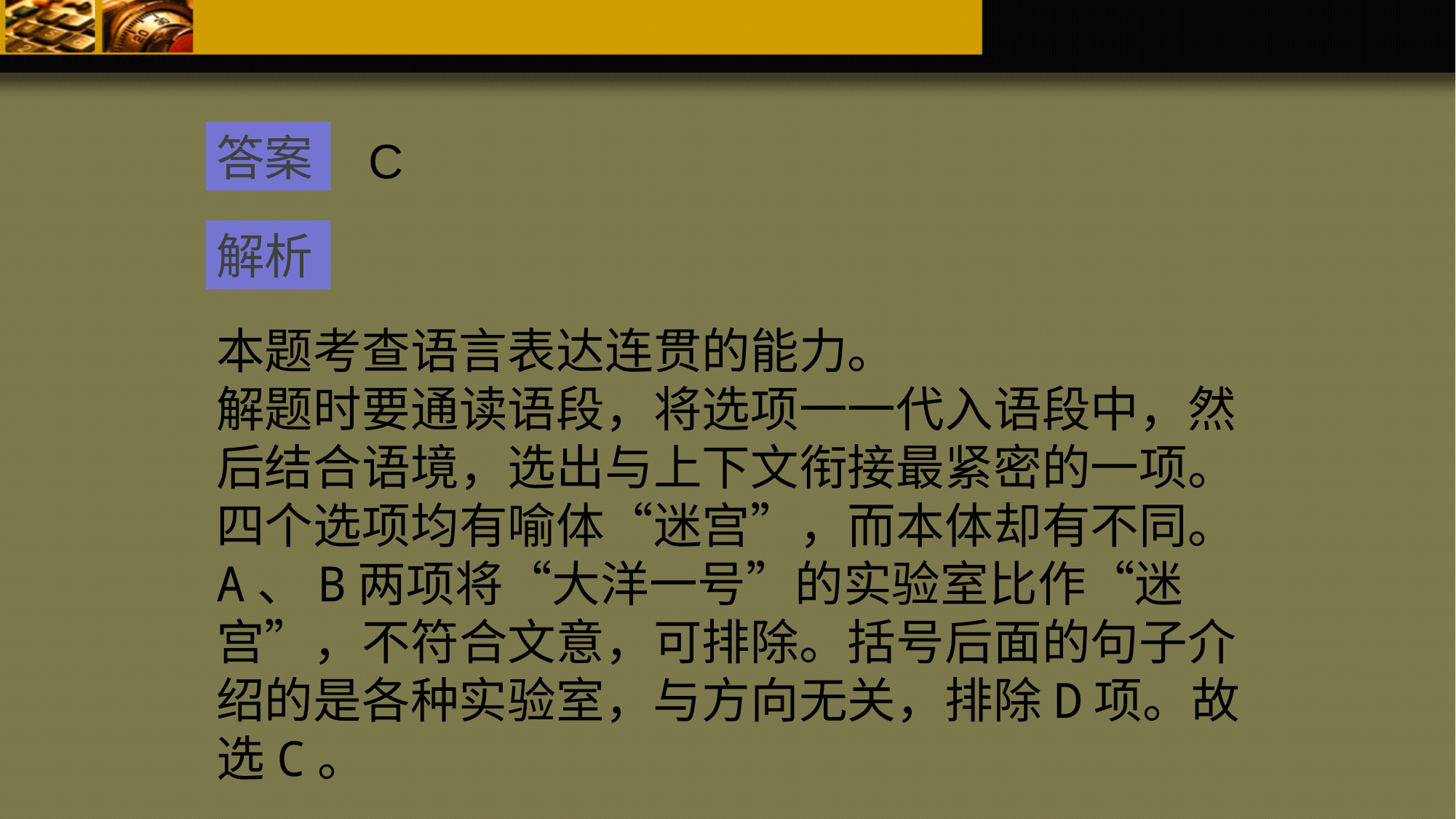

答案
C
解析
本题考查语言表达连贯的能力。
解题时要通读语段，将选项一一代入语段中，然后结合语境，选出与上下文衔接最紧密的一项。四个选项均有喻体“迷宫”，而本体却有不同。A、B两项将“大洋一号”的实验室比作“迷宫”，不符合文意，可排除。括号后面的句子介绍的是各种实验室，与方向无关，排除D项。故选C。
9